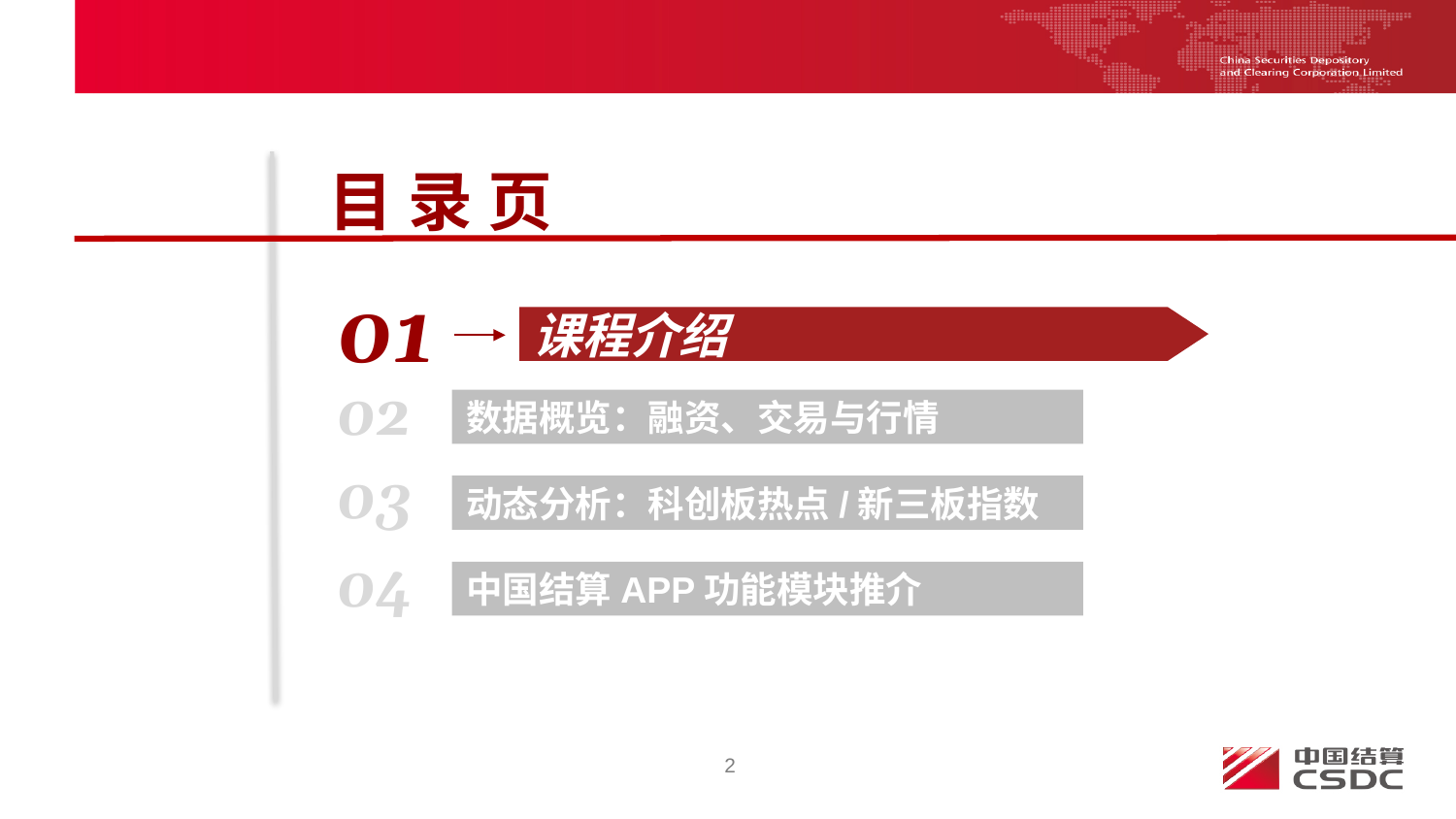

目 录 页
01
课程介绍
02
数据概览：融资、交易与行情
03
动态分析：科创板热点/新三板指数
04
中国结算APP功能模块推介
2